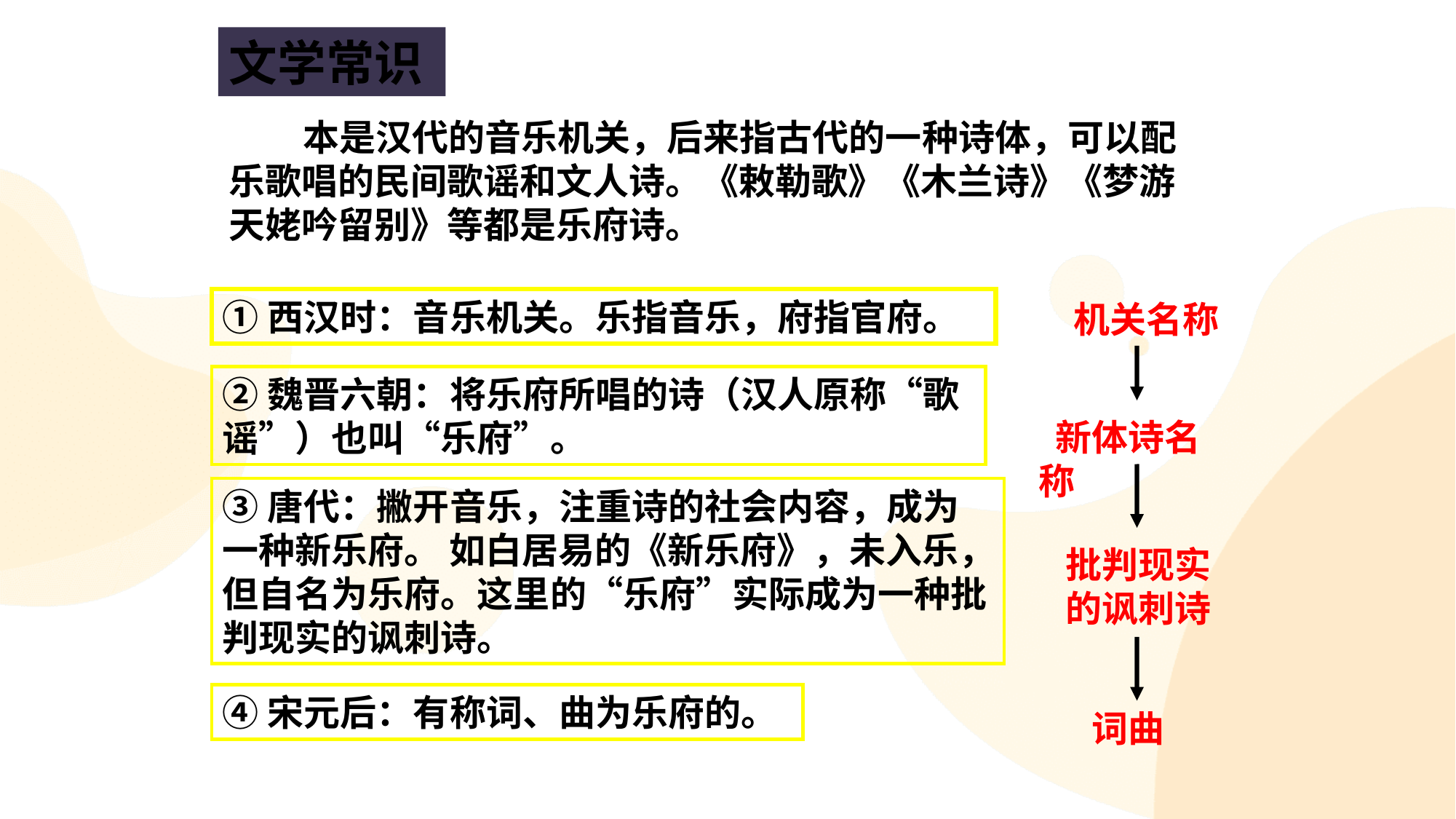

文学常识
乐府
        本是汉代的音乐机关，后来指古代的一种诗体，可以配乐歌唱的民间歌谣和文人诗。《敕勒歌》《木兰诗》《梦游天姥吟留别》等都是乐府诗。
①西汉时：音乐机关。乐指音乐，府指官府。
 机关名称

②魏晋六朝：将乐府所唱的诗（汉人原称“歌谣”）也叫“乐府”。
 新体诗名称

③唐代：撇开音乐，注重诗的社会内容，成为一种新乐府。 如白居易的《新乐府》，未入乐，但自名为乐府。这里的“乐府”实际成为一种批判现实的讽刺诗。
批判现实的讽刺诗

④宋元后：有称词、曲为乐府的。
 词曲